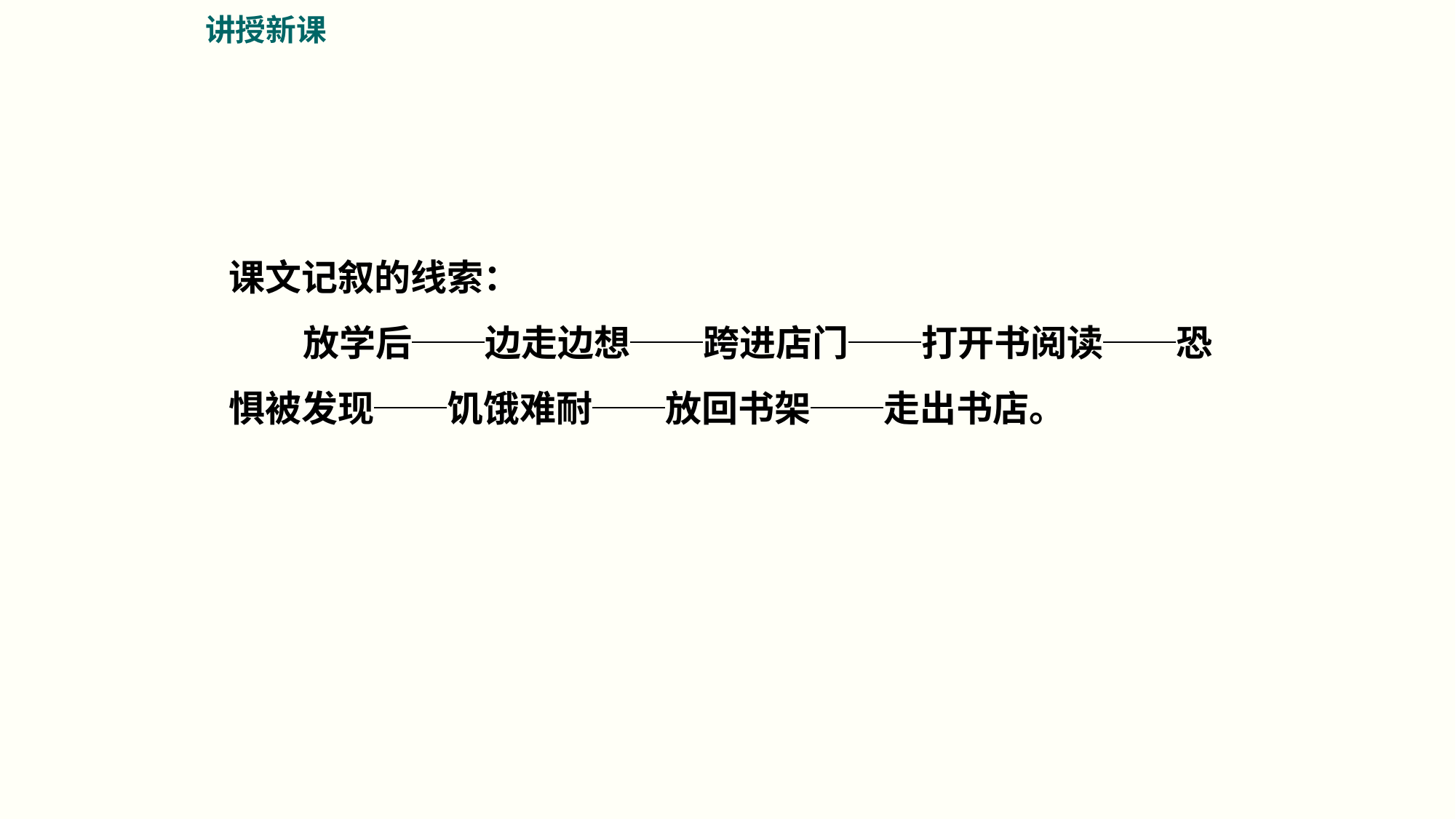

讲授新课
课文记叙的线索：
        放学后──边走边想──跨进店门──打开书阅读──恐惧被发现──饥饿难耐──放回书架──走出书店。